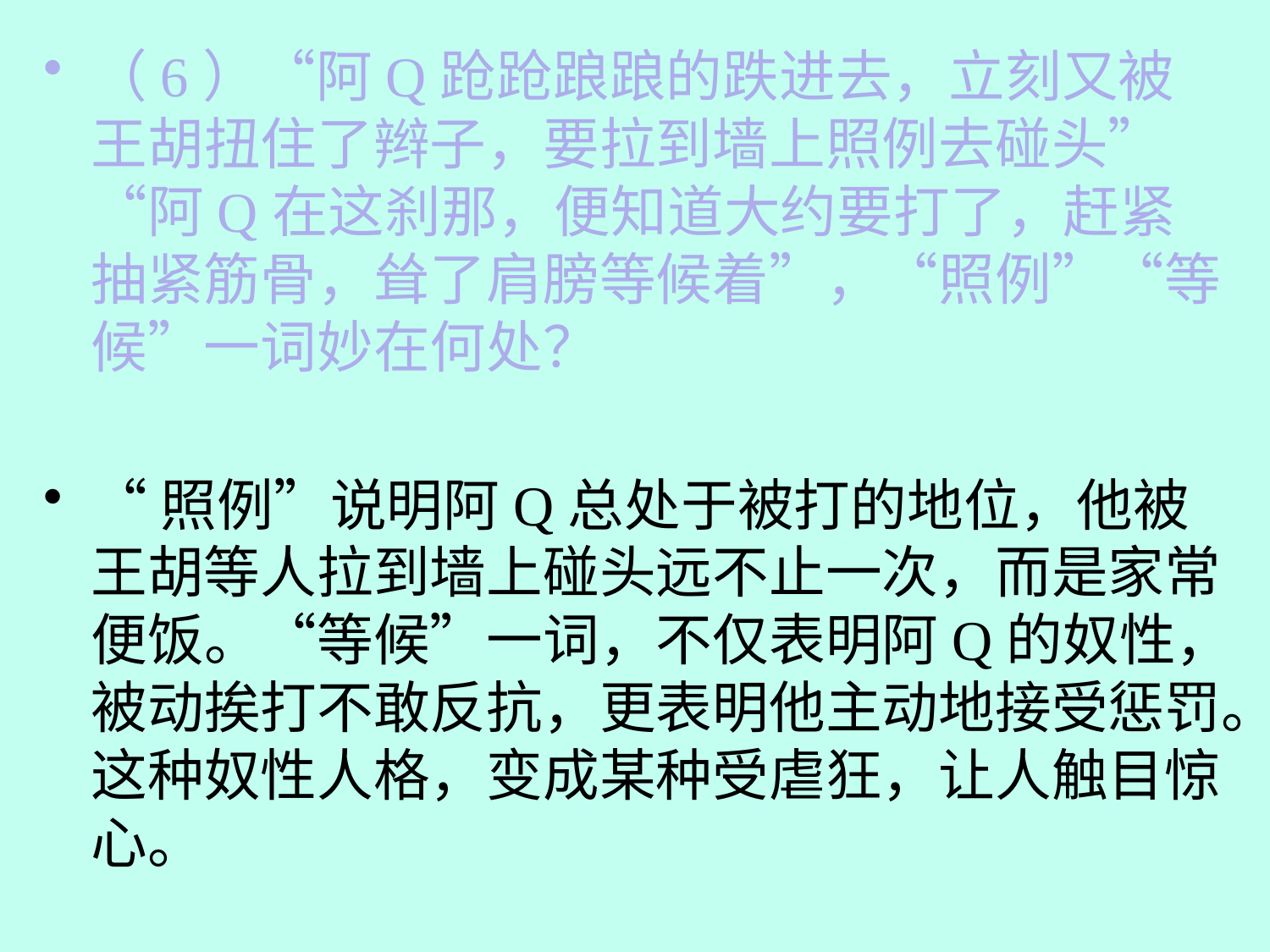

（6）“阿Q跄跄踉踉的跌进去，立刻又被王胡扭住了辫子，要拉到墙上照例去碰头”“阿Q在这刹那，便知道大约要打了，赶紧抽紧筋骨，耸了肩膀等候着”，“照例”“等候”一词妙在何处？

“照例”说明阿Q总处于被打的地位，他被王胡等人拉到墙上碰头远不止一次，而是家常便饭。“等候”一词，不仅表明阿Q的奴性，被动挨打不敢反抗，更表明他主动地接受惩罚。这种奴性人格，变成某种受虐狂，让人触目惊心。